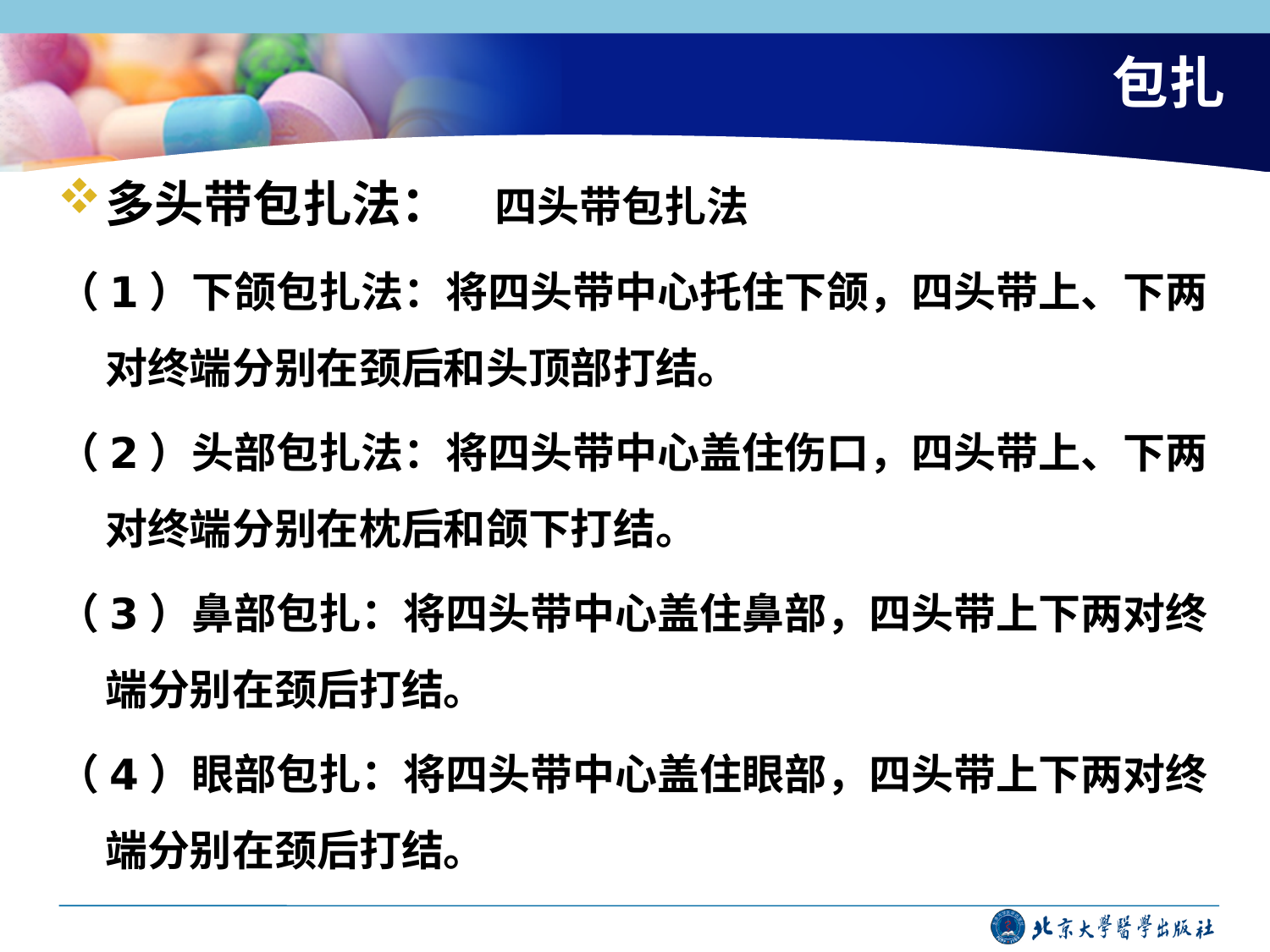

# 包扎
多头带包扎法：    四头带包扎法
（1）下颌包扎法：将四头带中心托住下颌，四头带上、下两对终端分别在颈后和头顶部打结。
（2）头部包扎法：将四头带中心盖住伤口，四头带上、下两对终端分别在枕后和颌下打结。
（3）鼻部包扎：将四头带中心盖住鼻部，四头带上下两对终端分别在颈后打结。
（4）眼部包扎：将四头带中心盖住眼部，四头带上下两对终端分别在颈后打结。